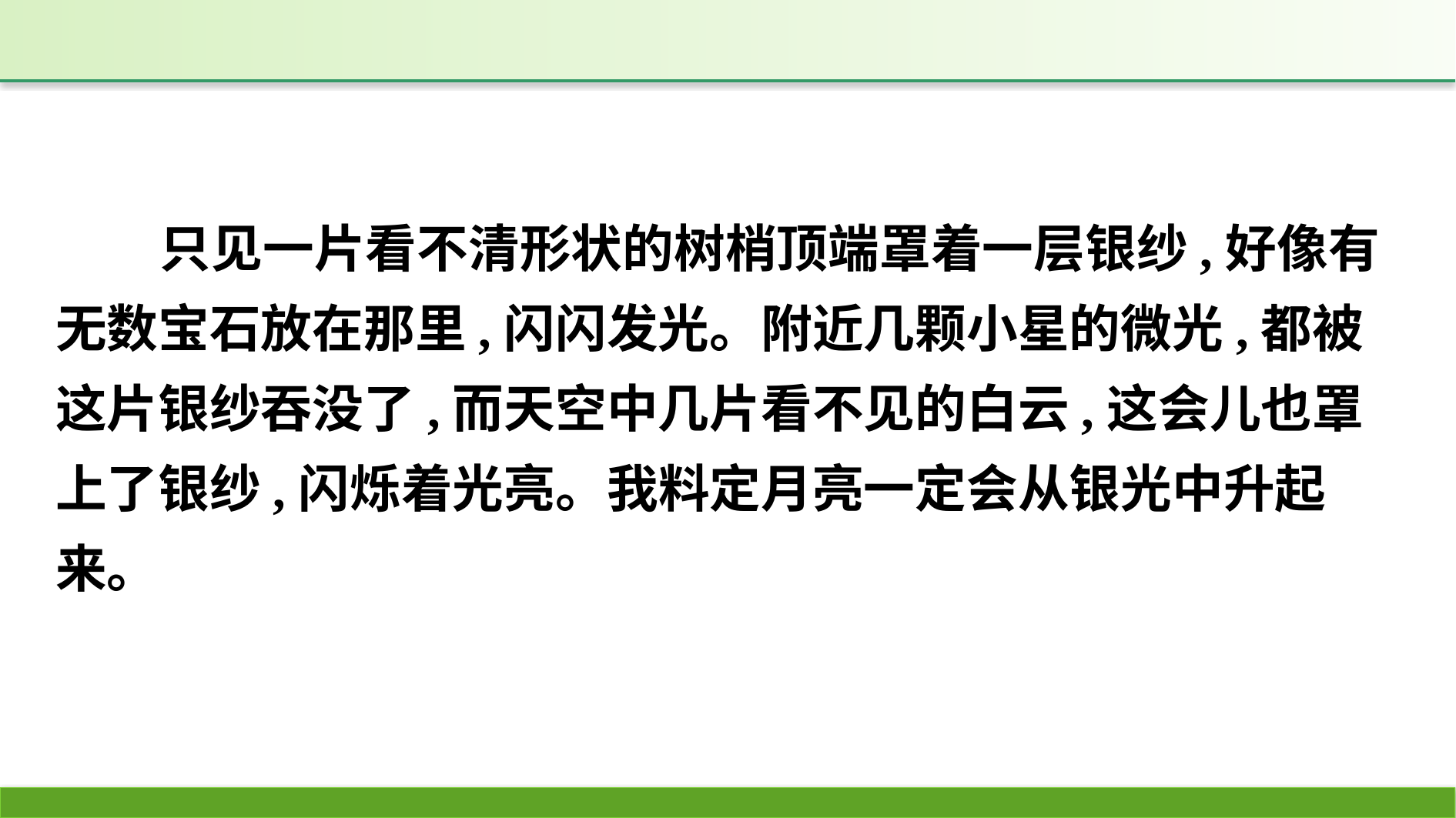

只见一片看不清形状的树梢顶端罩着一层银纱,好像有无数宝石放在那里,闪闪发光。附近几颗小星的微光,都被这片银纱吞没了,而天空中几片看不见的白云,这会儿也罩上了银纱,闪烁着光亮。我料定月亮一定会从银光中升起来。